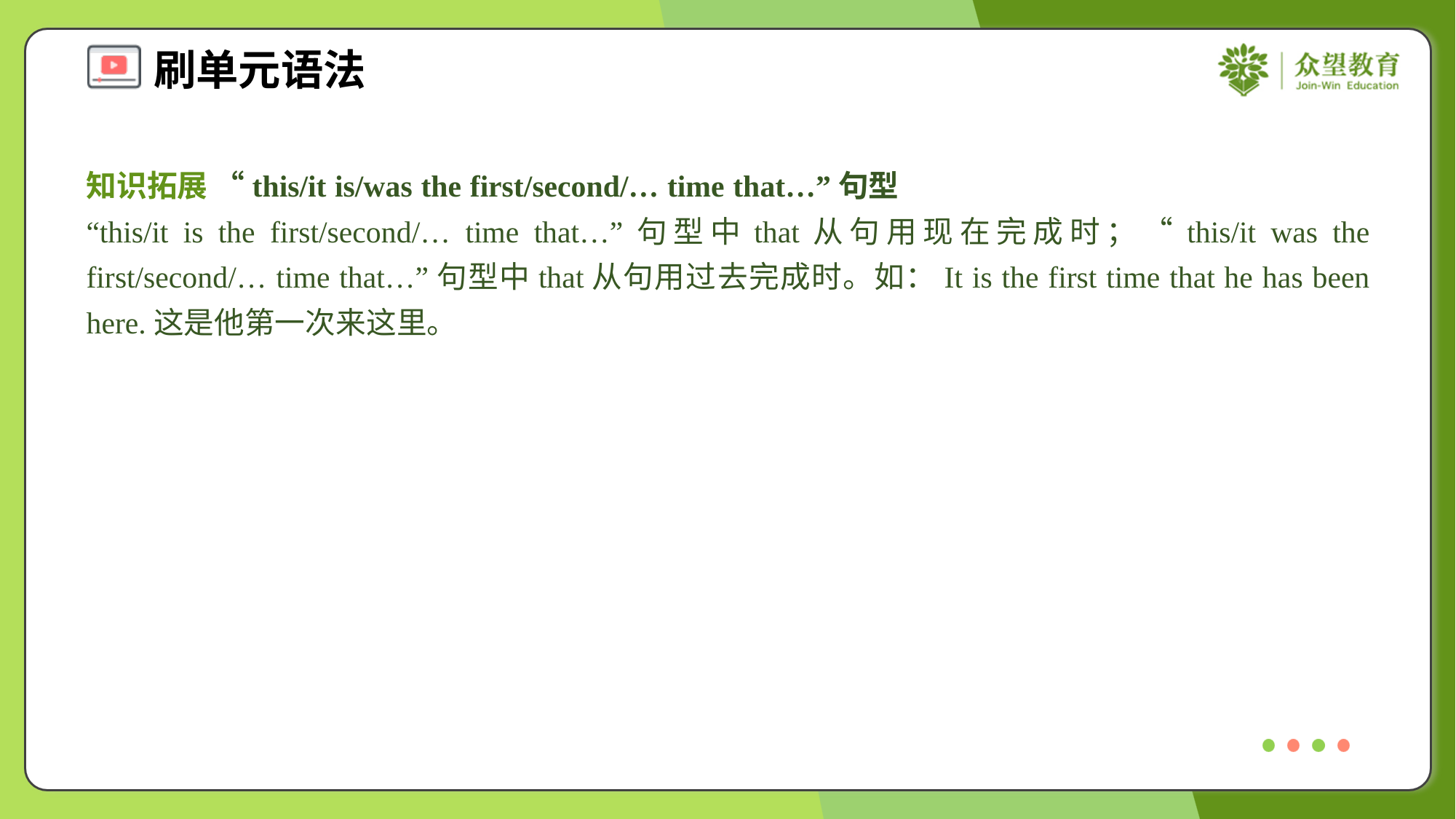

知识拓展 “this/it is/was the first/second/… time that…”句型
“this/it is the first/second/… time that…”句型中that从句用现在完成时；“this/it was the first/second/… time that…”句型中that从句用过去完成时。如：It is the first time that he has been here.这是他第一次来这里。